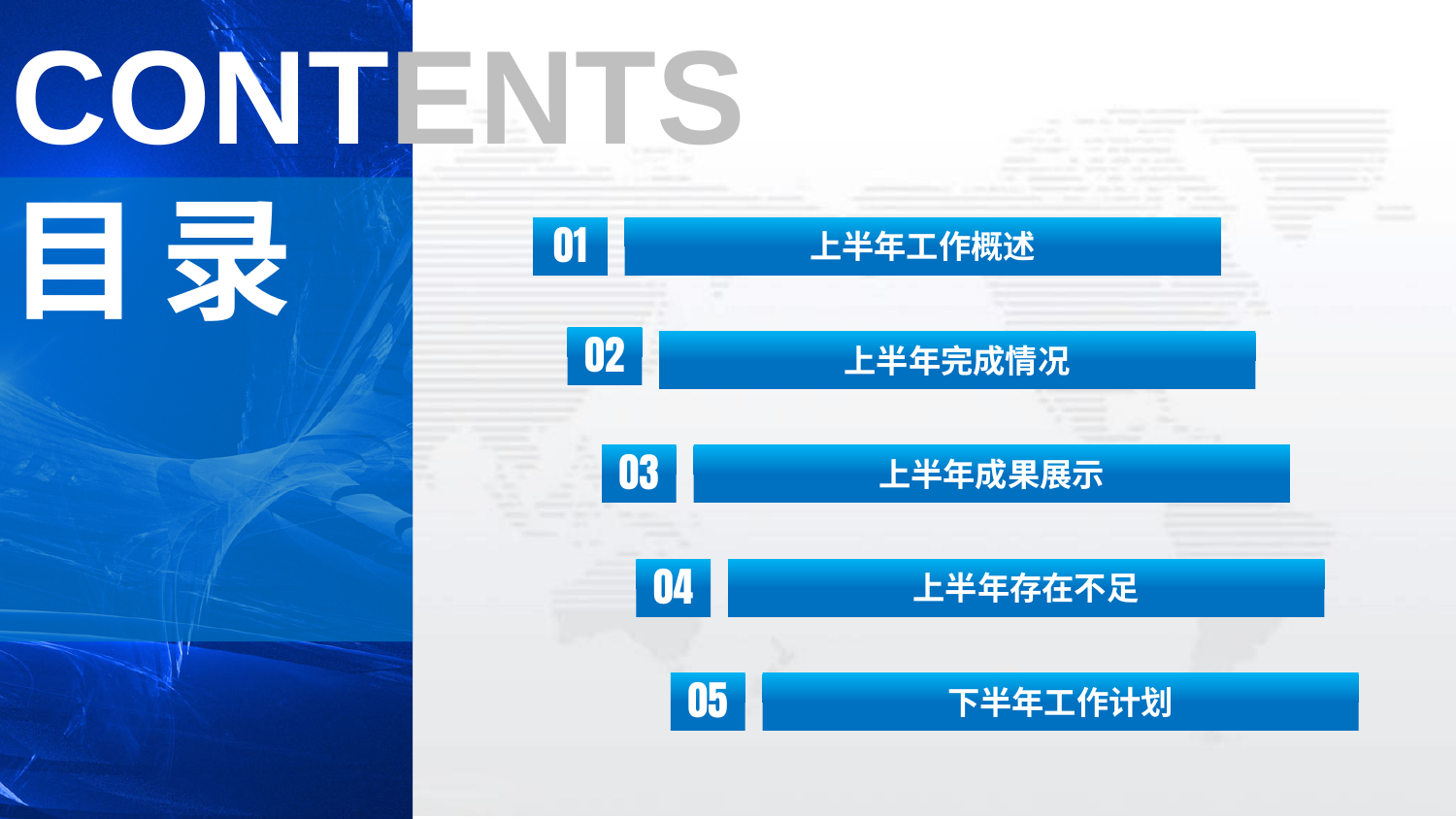

CONTENTS
目 录

01
上半年工作概述
02
上半年完成情况
03
上半年成果展示
04
上半年存在不足
05
下半年工作计划